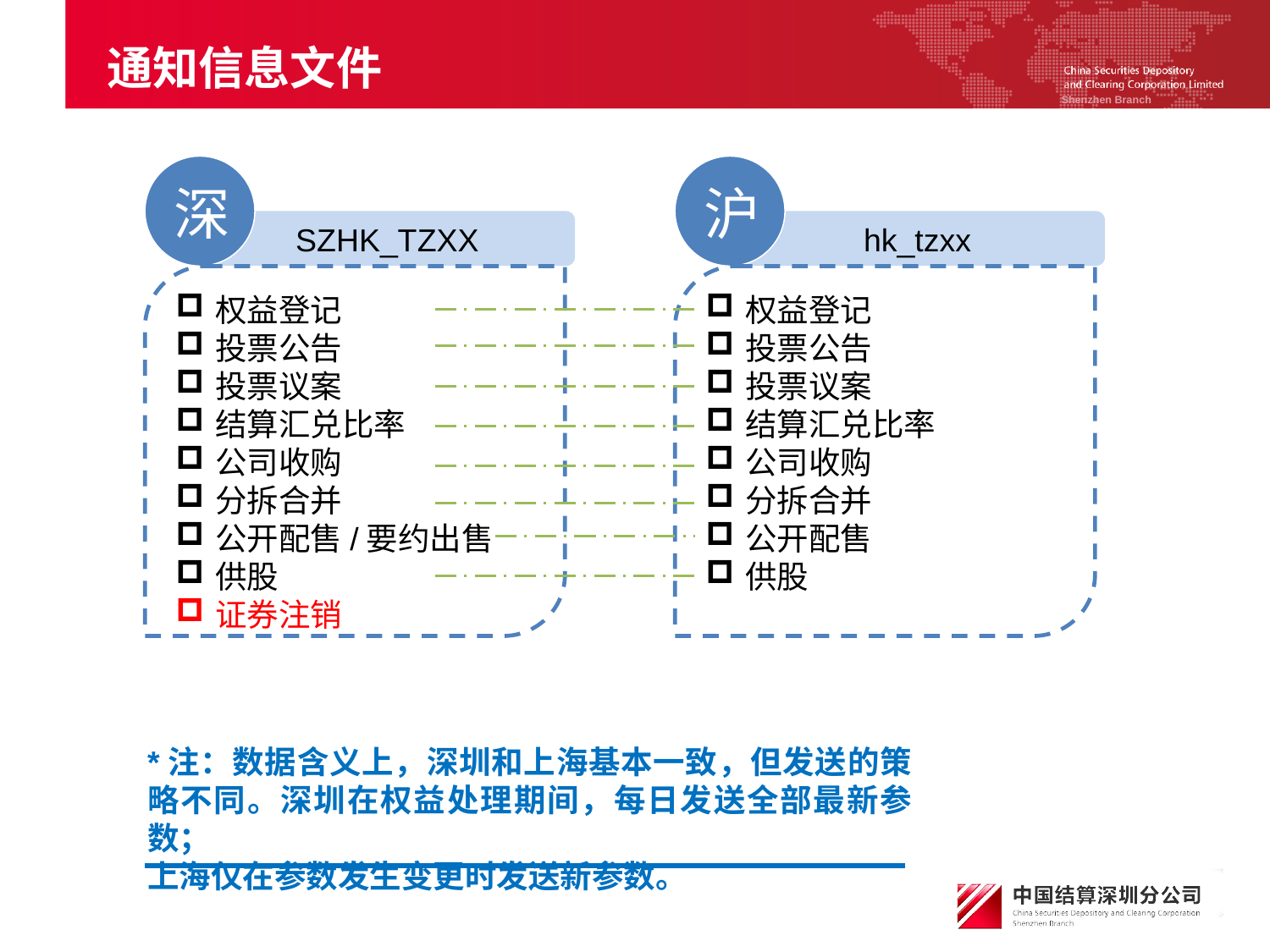

# 通知信息文件
深
SZHK_TZXX
权益登记
投票公告
投票议案
结算汇兑比率
公司收购
分拆合并
公开配售/要约出售
供股
证券注销
沪
hk_tzxx
权益登记
投票公告
投票议案
结算汇兑比率
公司收购
分拆合并
公开配售
供股
*注：数据含义上，深圳和上海基本一致，但发送的策略不同。深圳在权益处理期间，每日发送全部最新参数；
上海仅在参数发生变更时发送新参数。